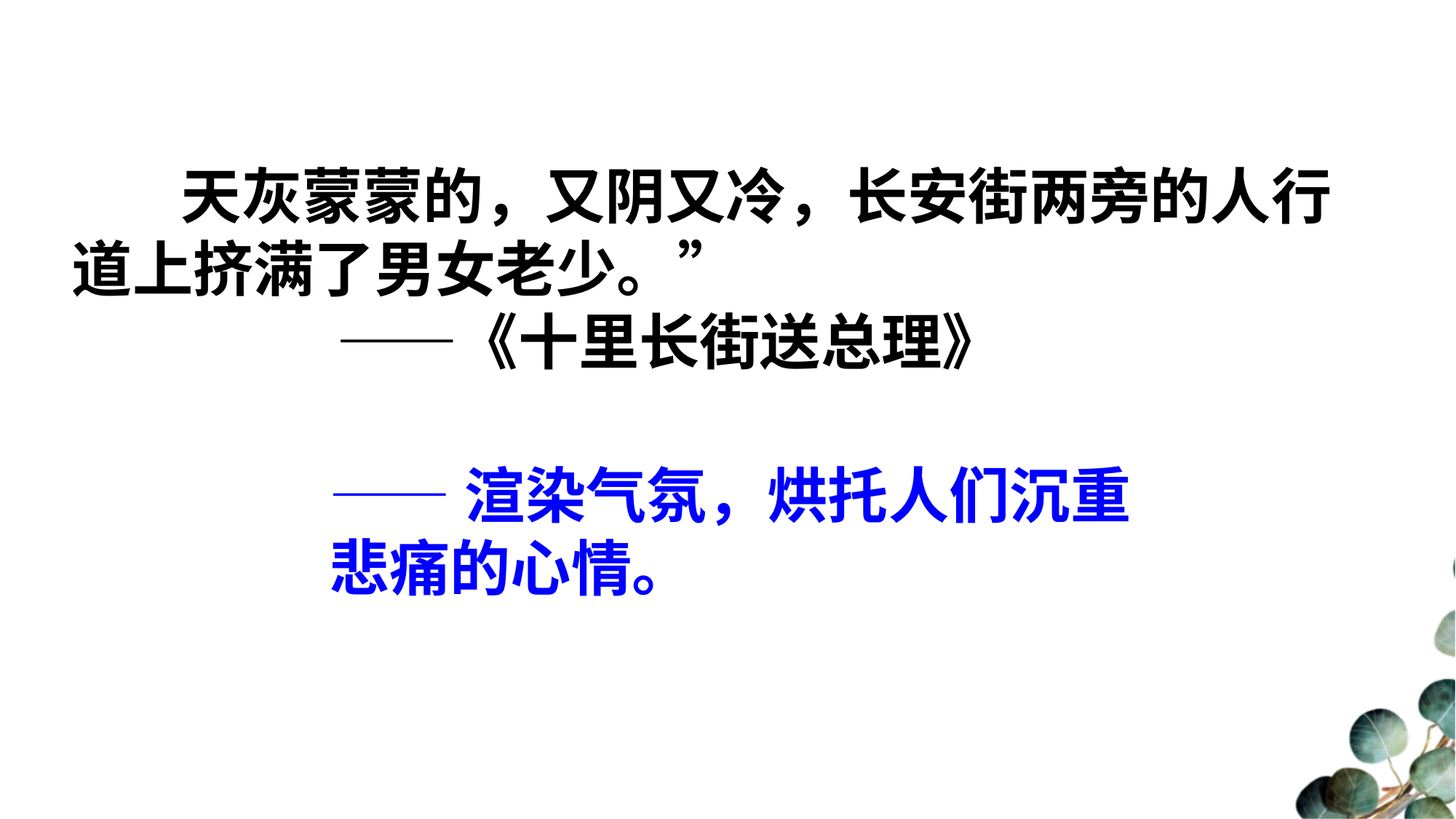

# 天灰蒙蒙的，又阴又冷，长安街两旁的人行道上挤满了男女老少。” 　　　      ——《十里长街送总理》
——渲染气氛，烘托人们沉重悲痛的心情。